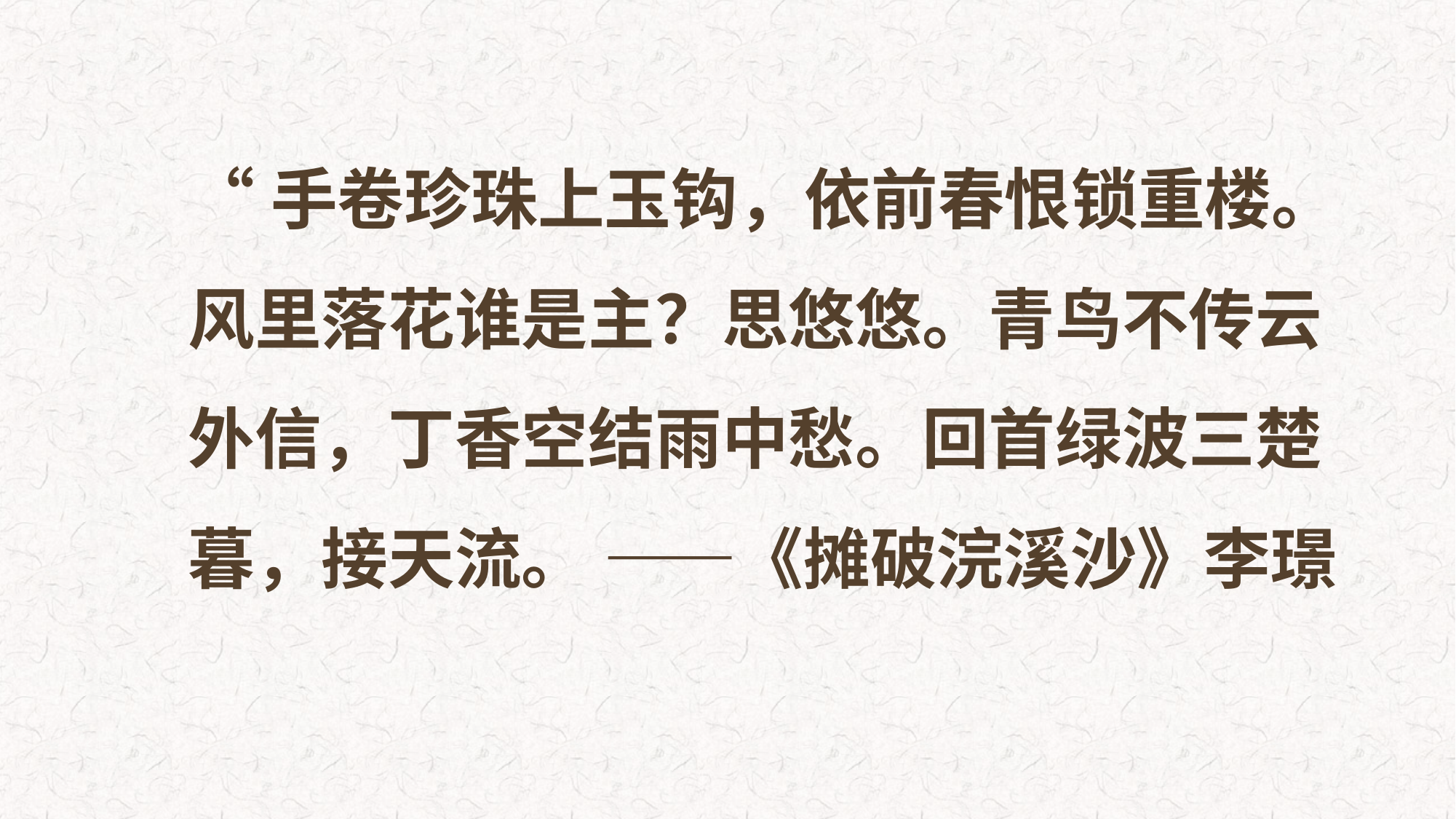

“手卷珍珠上玉钩，依前春恨锁重楼。风里落花谁是主？思悠悠。青鸟不传云外信，丁香空结雨中愁。回首绿波三楚暮，接天流。 ——《摊破浣溪沙》李璟